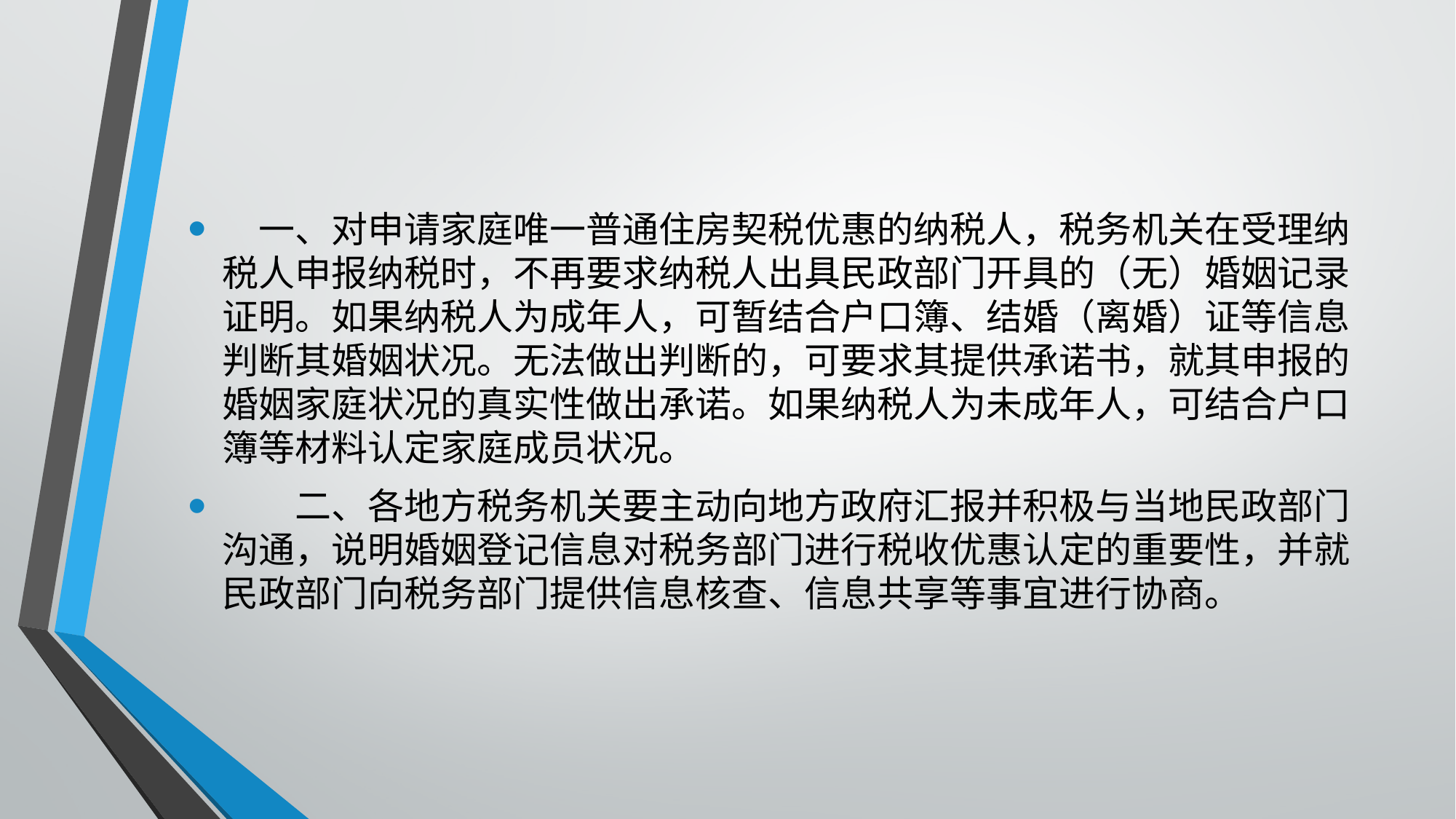

#
　一、对申请家庭唯一普通住房契税优惠的纳税人，税务机关在受理纳税人申报纳税时，不再要求纳税人出具民政部门开具的（无）婚姻记录证明。如果纳税人为成年人，可暂结合户口簿、结婚（离婚）证等信息判断其婚姻状况。无法做出判断的，可要求其提供承诺书，就其申报的婚姻家庭状况的真实性做出承诺。如果纳税人为未成年人，可结合户口簿等材料认定家庭成员状况。
　　二、各地方税务机关要主动向地方政府汇报并积极与当地民政部门沟通，说明婚姻登记信息对税务部门进行税收优惠认定的重要性，并就民政部门向税务部门提供信息核查、信息共享等事宜进行协商。